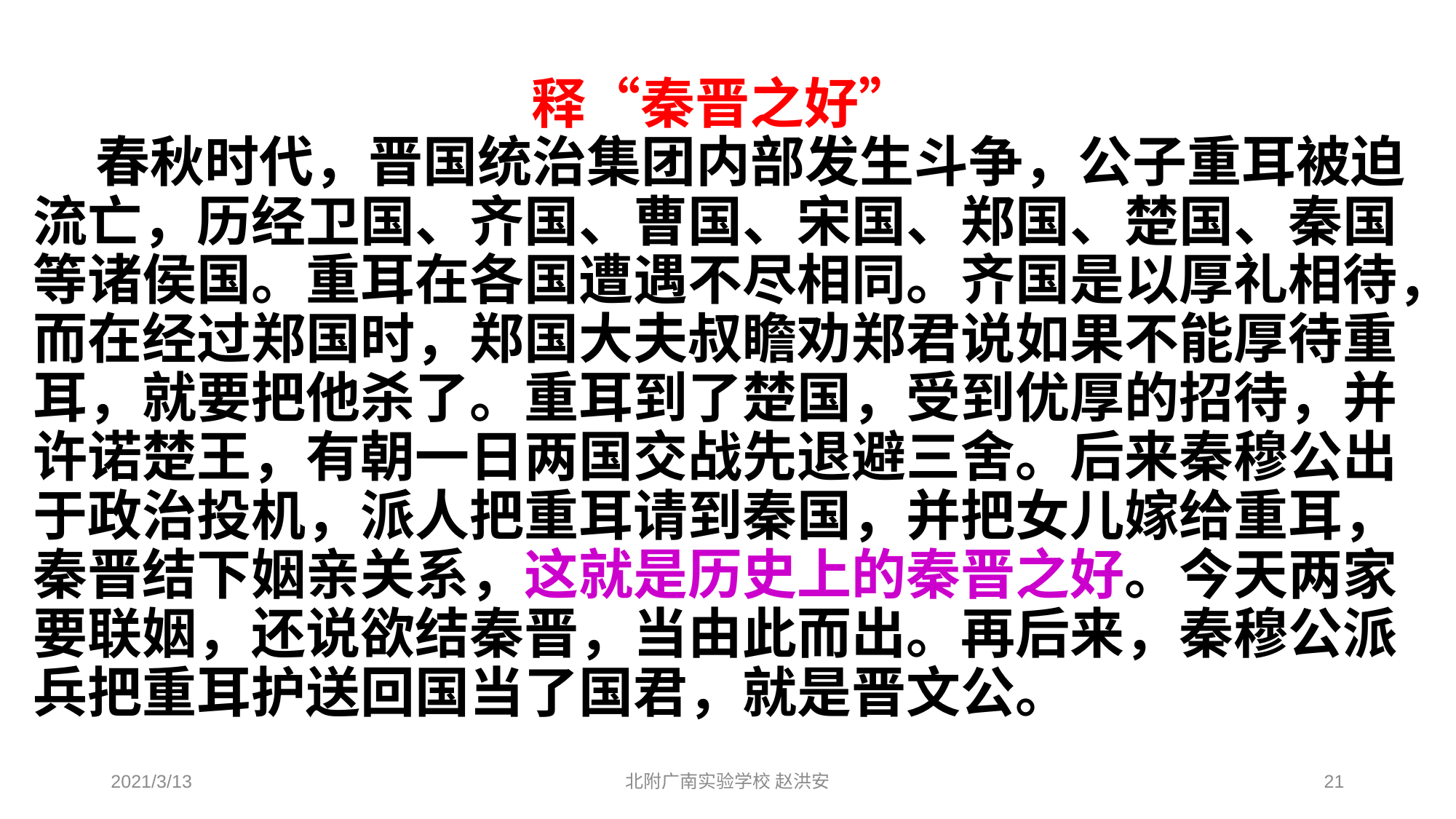

释“秦晋之好”
    春秋时代，晋国统治集团内部发生斗争，公子重耳被迫流亡，历经卫国、齐国、曹国、宋国、郑国、楚国、秦国等诸侯国。重耳在各国遭遇不尽相同。齐国是以厚礼相待，而在经过郑国时，郑国大夫叔瞻劝郑君说如果不能厚待重耳，就要把他杀了。重耳到了楚国，受到优厚的招待，并许诺楚王，有朝一日两国交战先退避三舍。后来秦穆公出于政治投机，派人把重耳请到秦国，并把女儿嫁给重耳，秦晋结下姻亲关系，这就是历史上的秦晋之好。今天两家要联姻，还说欲结秦晋，当由此而出。再后来，秦穆公派兵把重耳护送回国当了国君，就是晋文公。
2021/3/13
北附广南实验学校 赵洪安
21